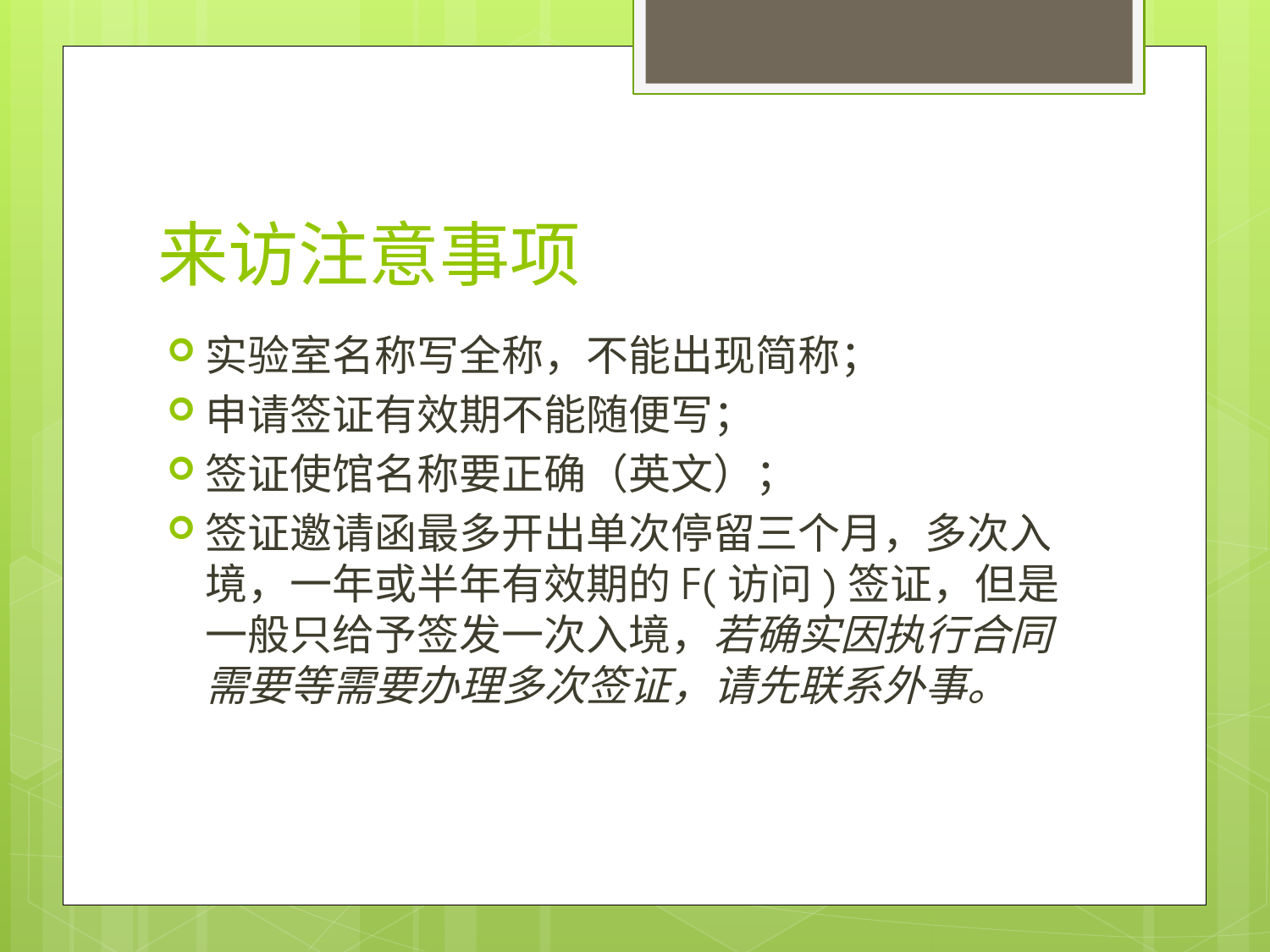

# 来访注意事项
实验室名称写全称，不能出现简称；
申请签证有效期不能随便写；
签证使馆名称要正确（英文）；
签证邀请函最多开出单次停留三个月，多次入境，一年或半年有效期的F(访问)签证，但是一般只给予签发一次入境，若确实因执行合同需要等需要办理多次签证，请先联系外事。